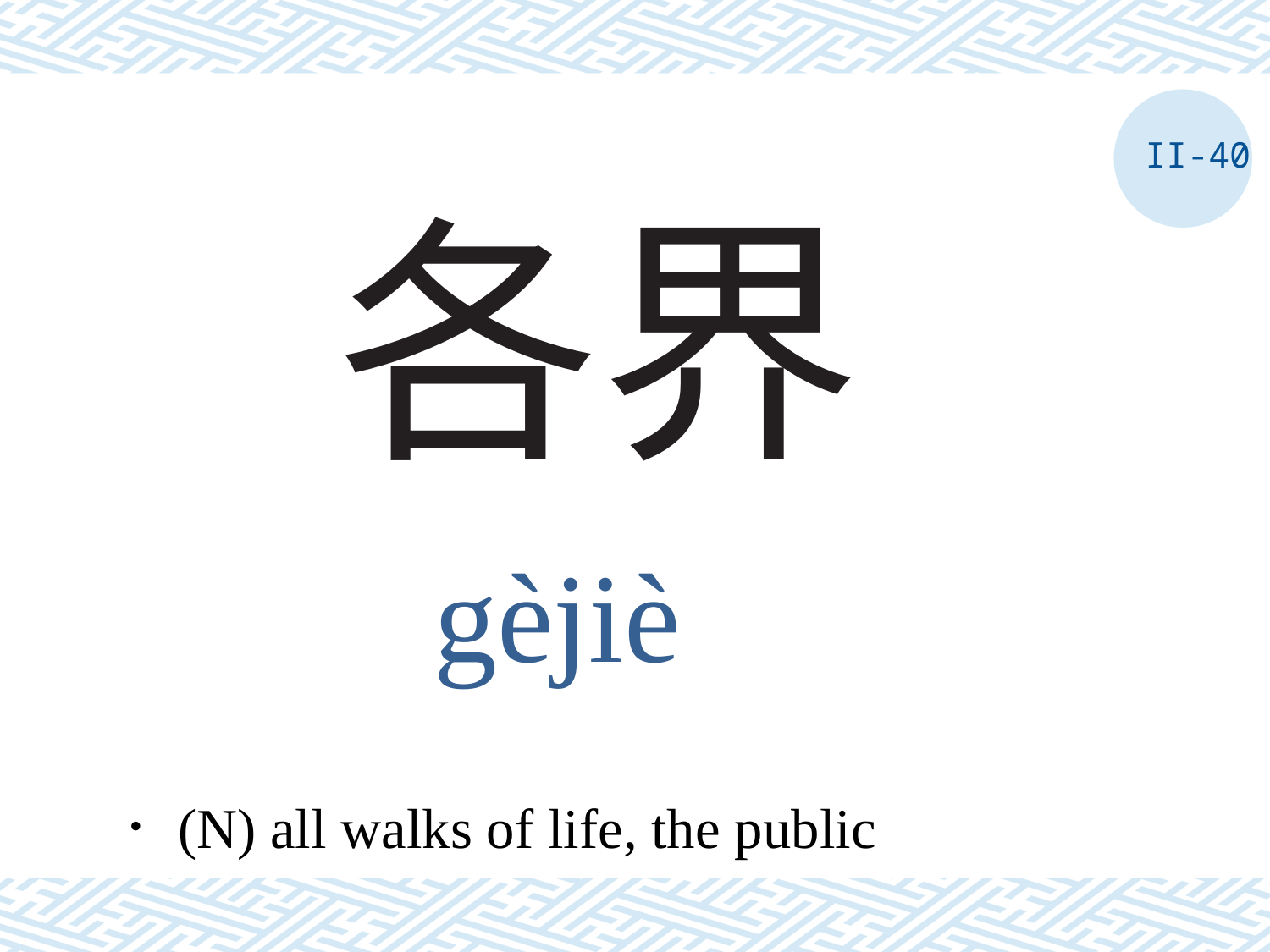

II-40

# 各界
gèjiè
．(N) all walks of life, the public